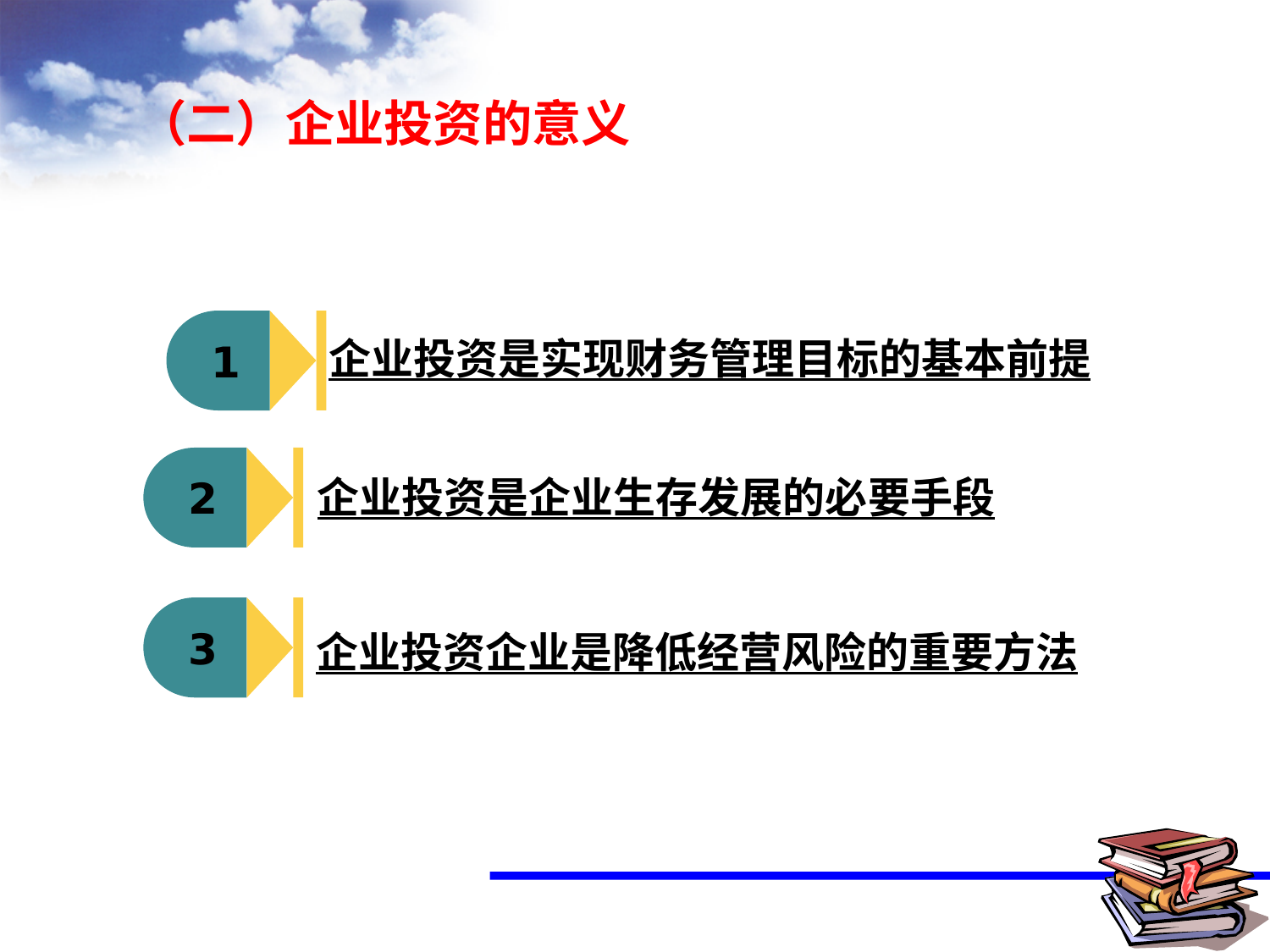

（二）企业投资的意义
1

企业投资是实现财务管理目标的基本前提
2

企业投资是企业生存发展的必要手段
3

企业投资企业是降低经营风险的重要方法